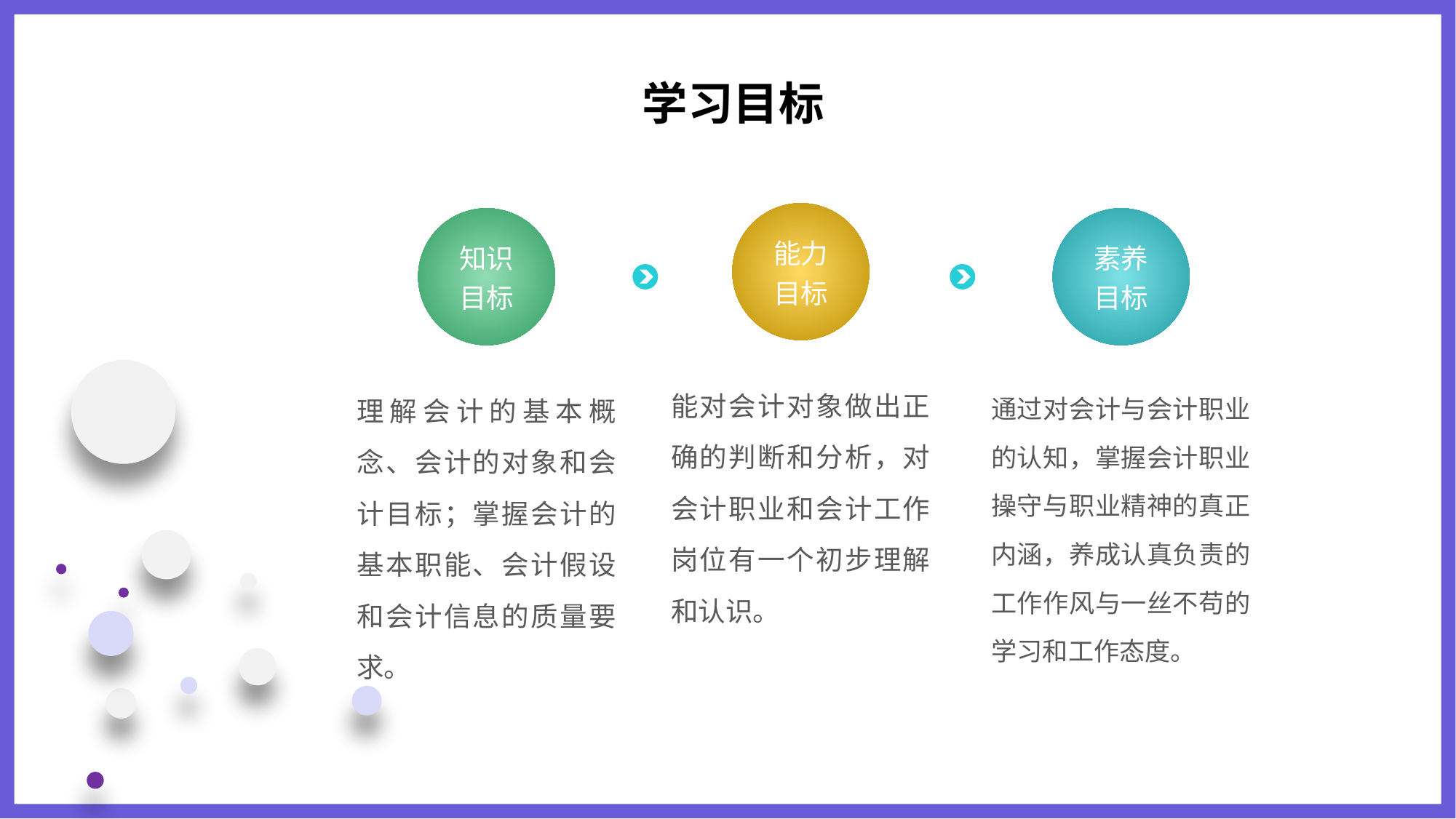

学习目标
能力
目标
能对会计对象做出正确的判断和分析，对会计职业和会计工作岗位有一个初步理解和认识。
知识
目标
理解会计的基本概念、会计的对象和会计目标；掌握会计的基本职能、会计假设和会计信息的质量要求。
素养
目标
通过对会计与会计职业的认知，掌握会计职业操守与职业精神的真正内涵，养成认真负责的工作作风与一丝不苟的学习和工作态度。